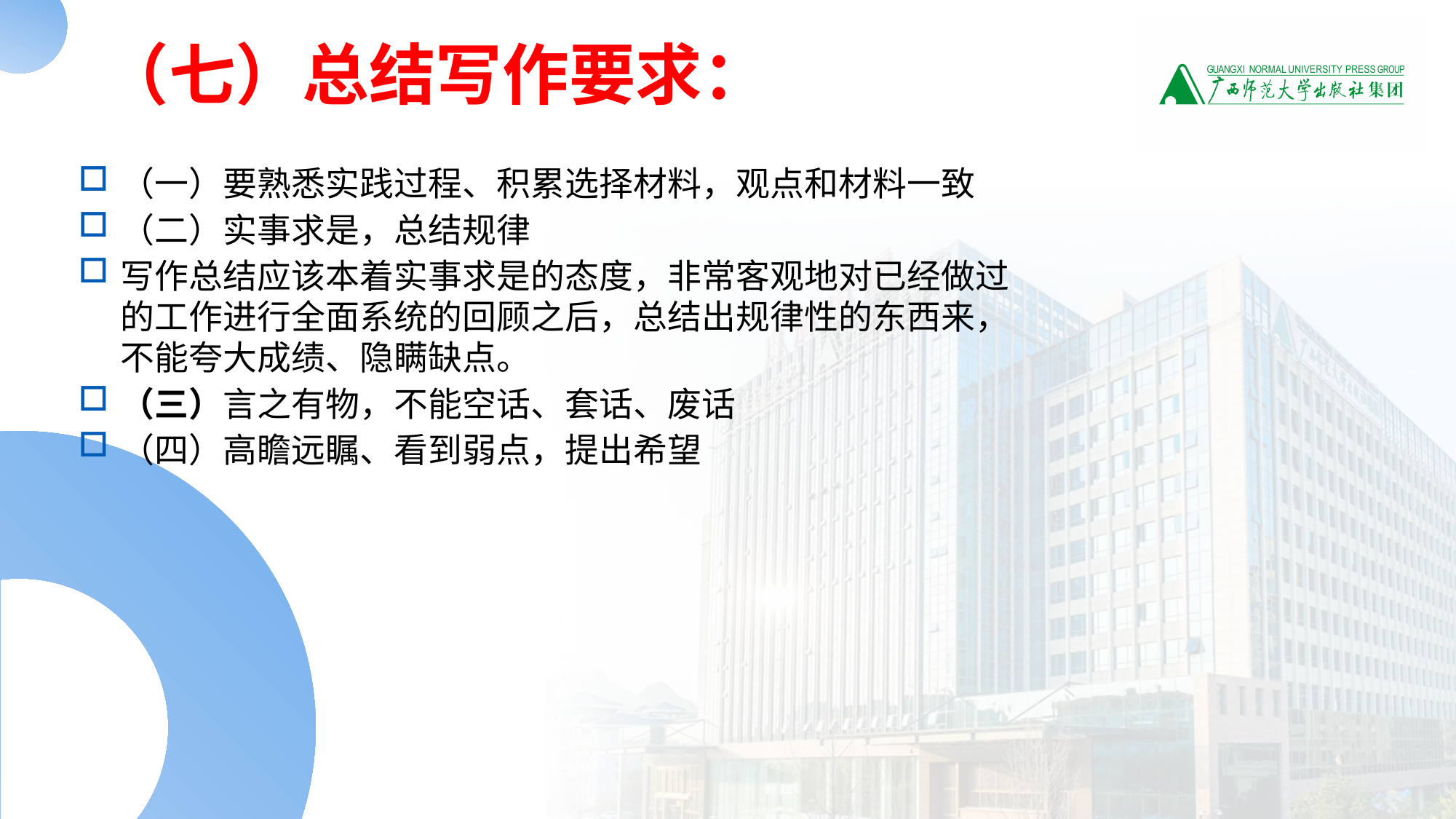

# （七）总结写作要求：
（一）要熟悉实践过程、积累选择材料，观点和材料一致
（二）实事求是，总结规律
写作总结应该本着实事求是的态度，非常客观地对已经做过的工作进行全面系统的回顾之后，总结出规律性的东西来，不能夸大成绩、隐瞒缺点。
（三）言之有物，不能空话、套话、废话
（四）高瞻远瞩、看到弱点，提出希望